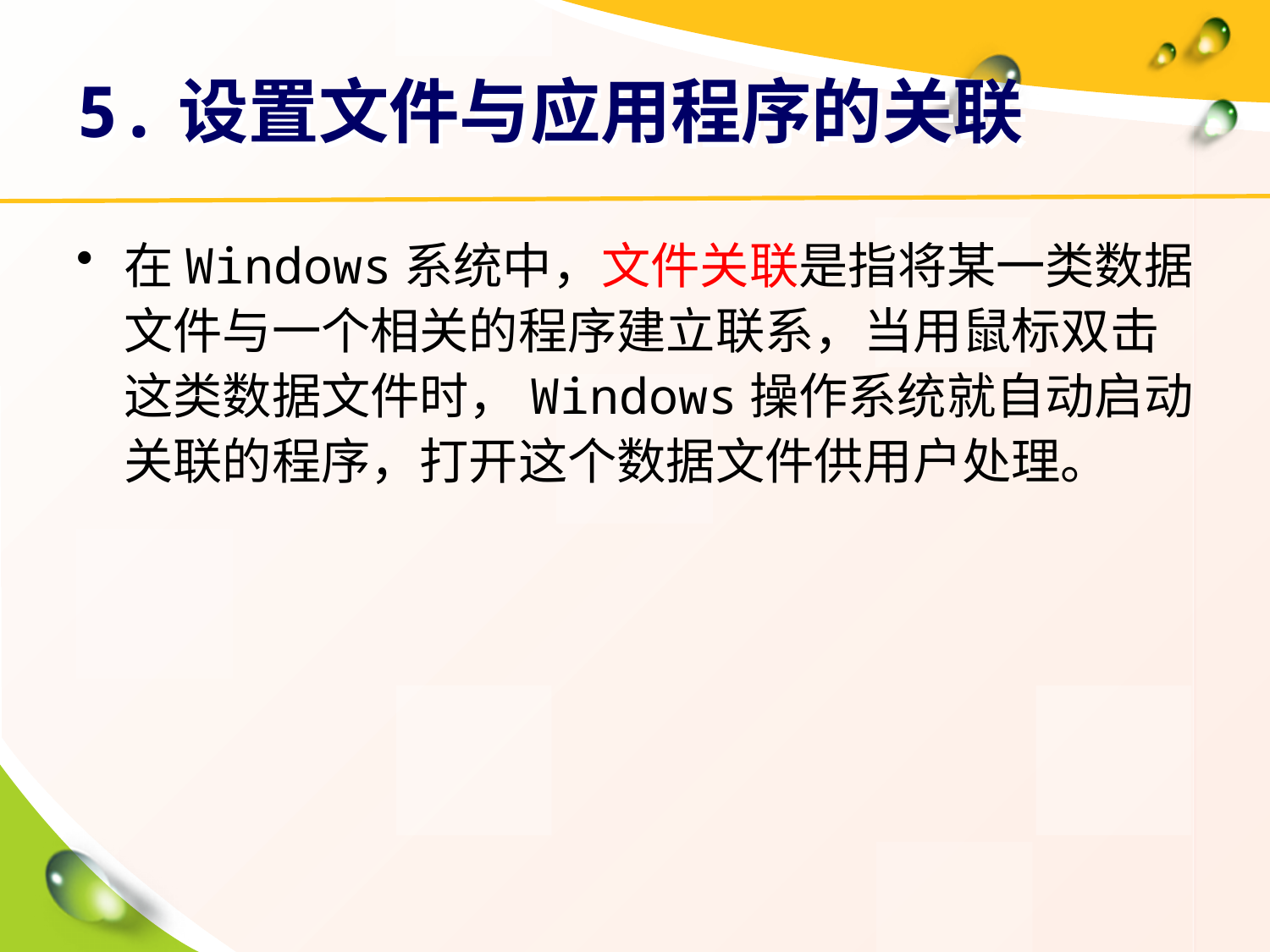

# 5.设置文件与应用程序的关联
在Windows系统中，文件关联是指将某一类数据文件与一个相关的程序建立联系，当用鼠标双击这类数据文件时，Windows操作系统就自动启动关联的程序，打开这个数据文件供用户处理。